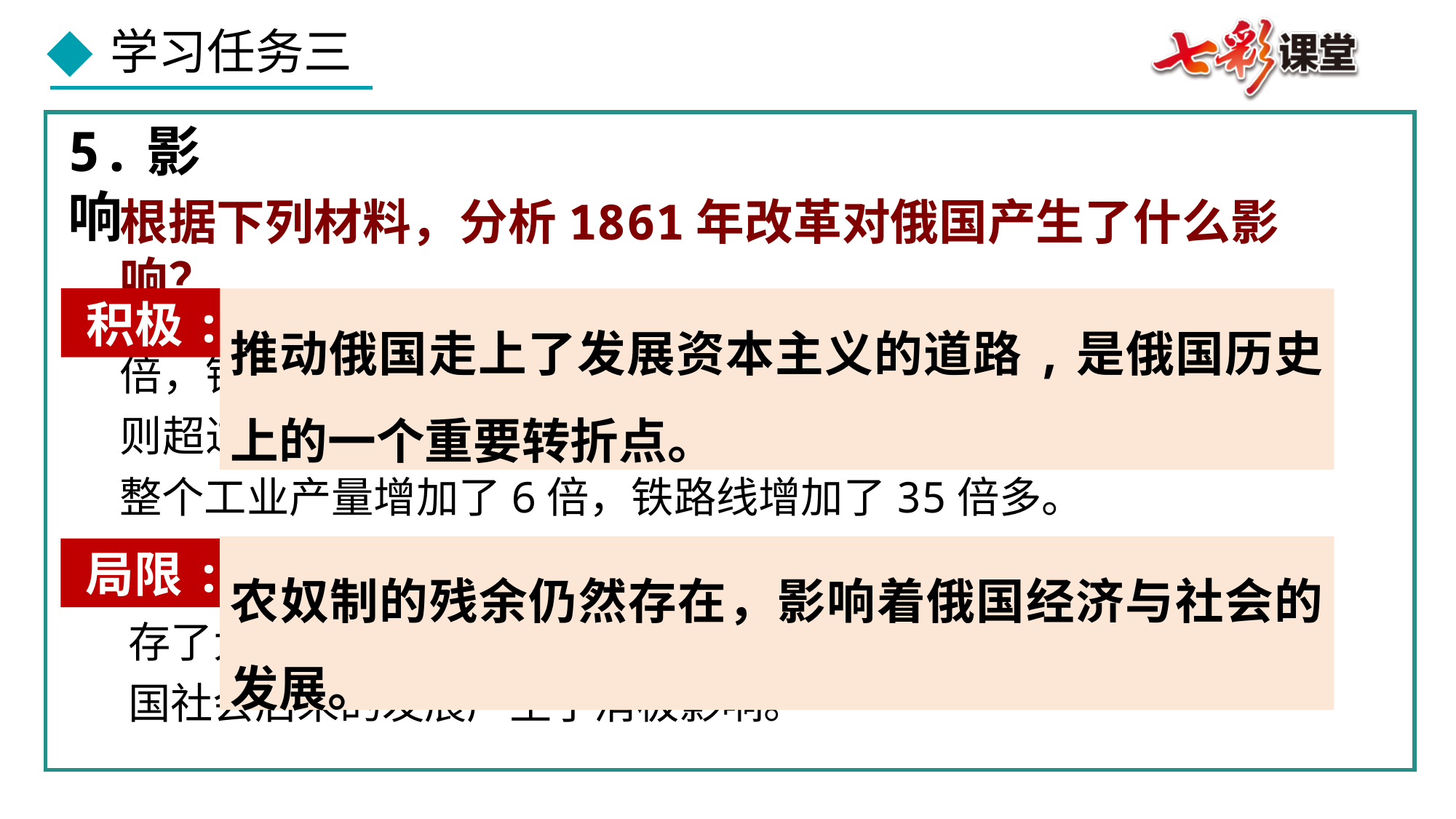

5.影响
根据下列材料，分析1861年改革对俄国产生了什么影响？
材料一：据统计，1860——1890年，俄国的生铁产量增加了2倍，钢产量和棉纺织业的产值都增加了3倍，而煤炭产量的增加则超过了19倍，石油产量猛增了200多倍，在此期间，俄国的整个工业产量增加了6倍，铁路线增加了35倍多。
积极:
推动俄国走上了发展资本主义的道路,是俄国历史上的一个重要转折点。

农奴制的残余仍然存在，影响着俄国经济与社会的发展。
局限:
材料二：农奴制改革使俄国迈开了“近代化的沉重步伐”，它保存了大量的封建残余，直接影响俄国资本主义的发展速度，对俄国社会后来的发展产生了消极影响。